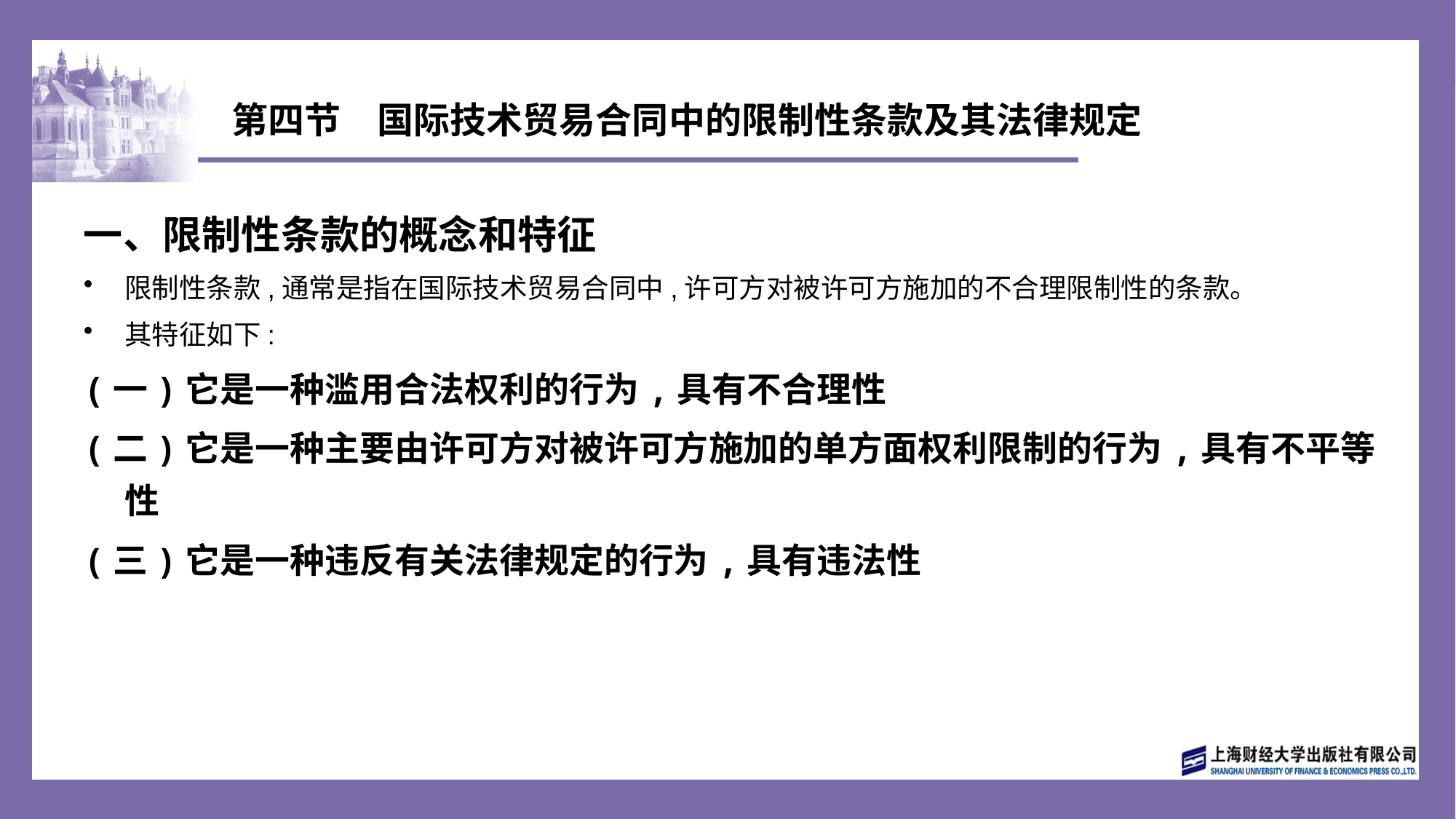

# 第四节　国际技术贸易合同中的限制性条款及其法律规定
一、限制性条款的概念和特征
限制性条款,通常是指在国际技术贸易合同中,许可方对被许可方施加的不合理限制性的条款。
其特征如下:
(一)它是一种滥用合法权利的行为,具有不合理性
(二)它是一种主要由许可方对被许可方施加的单方面权利限制的行为,具有不平等性
(三)它是一种违反有关法律规定的行为,具有违法性